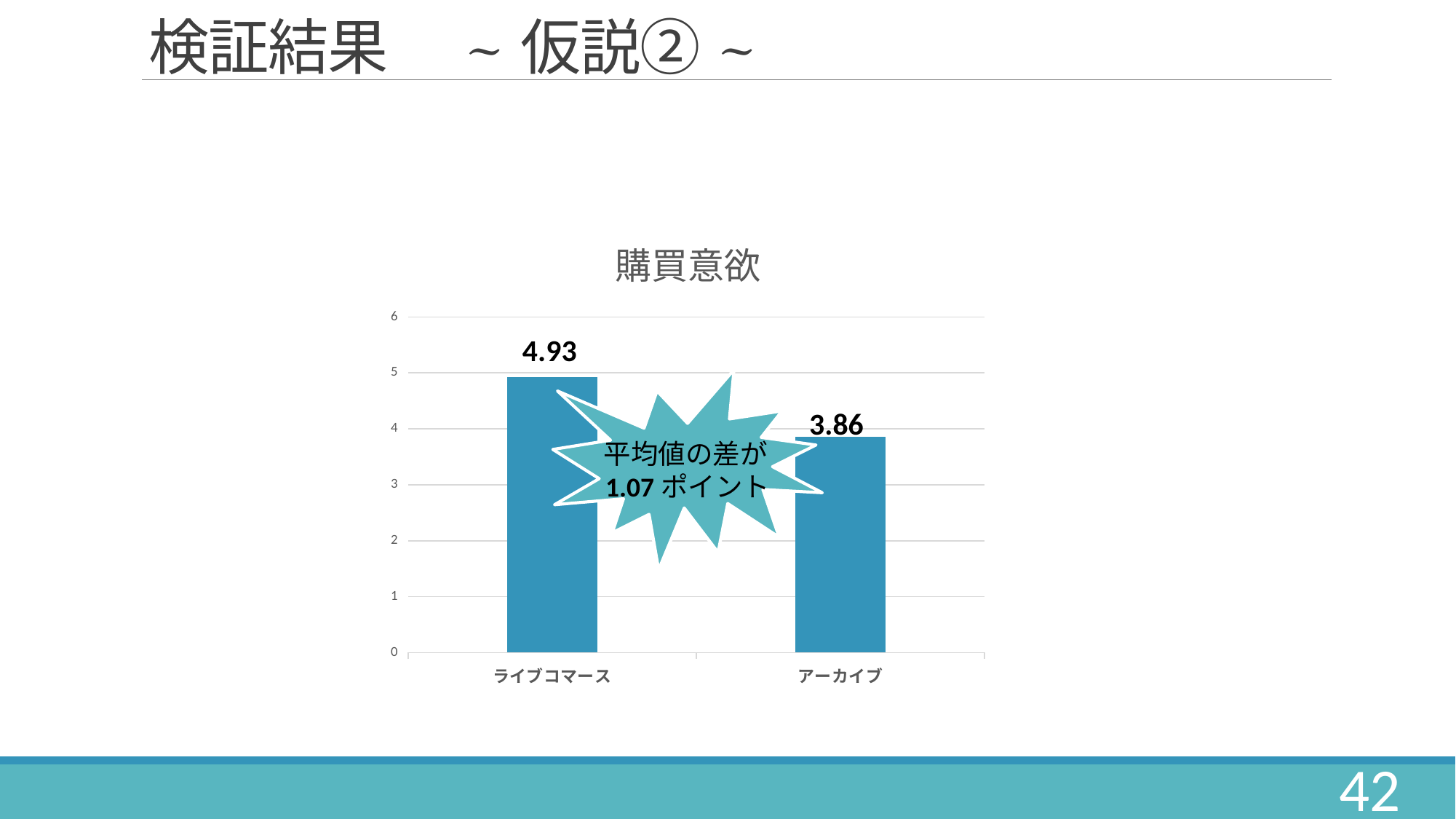

# 検証結果　~仮説②~

### Chart: 購買意欲

| Category | 購買意欲 |
|---|---|
| ライブコマース | 4.93 |
| アーカイブ | 3.86 |
4.93

3.86
平均値の差が1.07ポイント
42